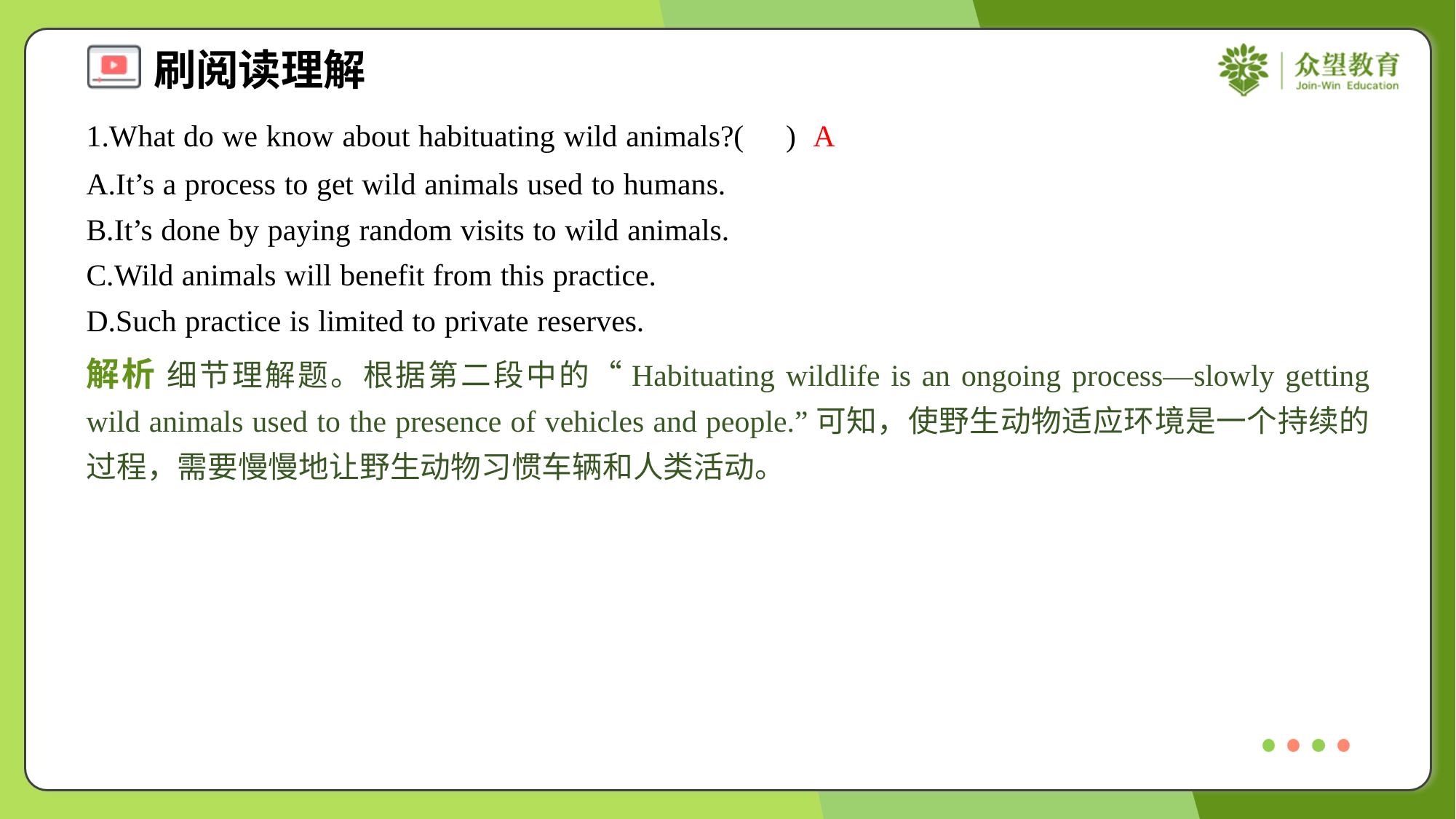

1.What do we know about habituating wild animals?(     )
A
A.It’s a process to get wild animals used to humans.
B.It’s done by paying random visits to wild animals.
C.Wild animals will benefit from this practice.
D.Such practice is limited to private reserves.
解析 细节理解题。根据第二段中的“Habituating wildlife is an ongoing process—slowly getting wild animals used to the presence of vehicles and people.”可知，使野生动物适应环境是一个持续的过程，需要慢慢地让野生动物习惯车辆和人类活动。